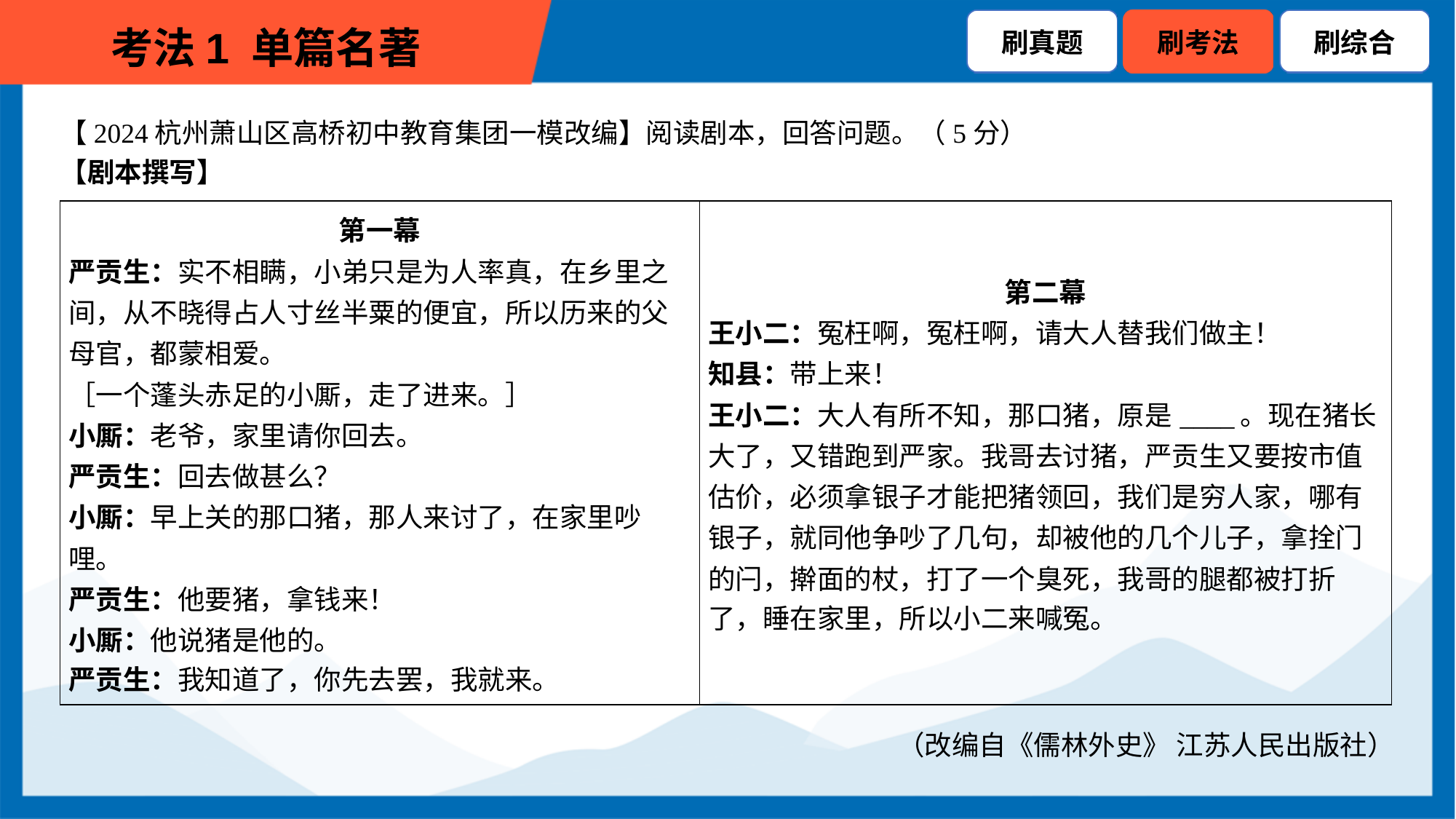

【2024杭州萧山区高桥初中教育集团一模改编】阅读剧本，回答问题。（5分）
【剧本撰写】
| 第一幕 严贡生：实不相瞒，小弟只是为人率真，在乡里之 间，从不晓得占人寸丝半粟的便宜，所以历来的父 母官，都蒙相爱。 ［一个蓬头赤足的小厮，走了进来。］ 小厮：老爷，家里请你回去。 严贡生：回去做甚么？ 小厮：早上关的那口猪，那人来讨了，在家里吵 哩。 严贡生：他要猪，拿钱来！ 小厮：他说猪是他的。 严贡生：我知道了，你先去罢，我就来。 | 第二幕 王小二：冤枉啊，冤枉啊，请大人替我们做主！ 知县：带上来！ 王小二：大人有所不知，那口猪，原是\_\_\_\_。现在猪长 大了，又错跑到严家。我哥去讨猪，严贡生又要按市值 估价，必须拿银子才能把猪领回，我们是穷人家，哪有 银子，就同他争吵了几句，却被他的几个儿子，拿拴门 的闩，擀面的杖，打了一个臭死，我哥的腿都被打折 了，睡在家里，所以小二来喊冤。 |
| --- | --- |
（改编自《儒林外史》 江苏人民出版社）